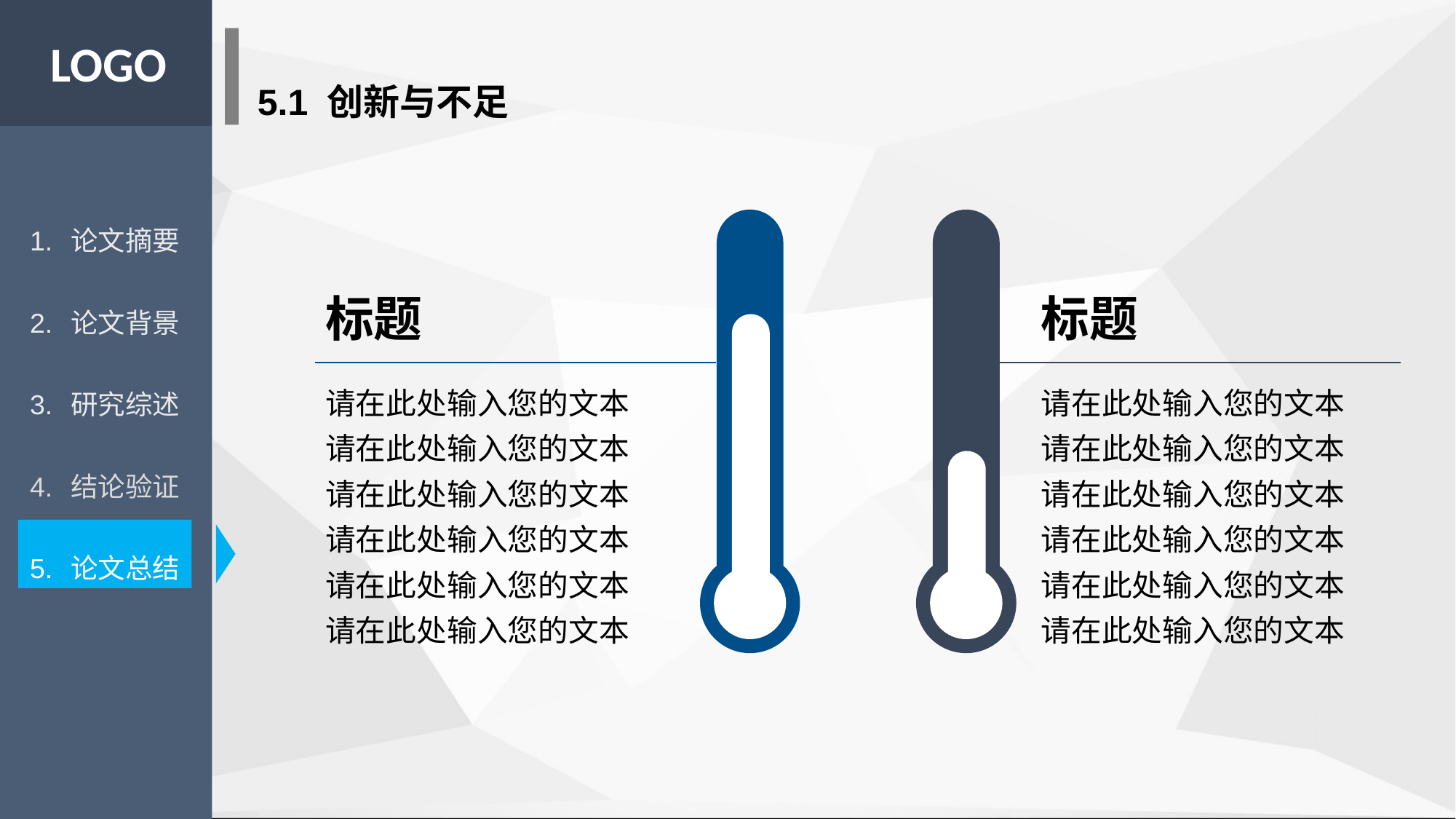

LOGO

5.1 创新与不足
论文摘要
论文背景
研究综述
结论验证
论文总结

标题
标题
请在此处输入您的文本
请在此处输入您的文本
请在此处输入您的文本
请在此处输入您的文本
请在此处输入您的文本
请在此处输入您的文本
请在此处输入您的文本
请在此处输入您的文本
请在此处输入您的文本
请在此处输入您的文本
请在此处输入您的文本
请在此处输入您的文本